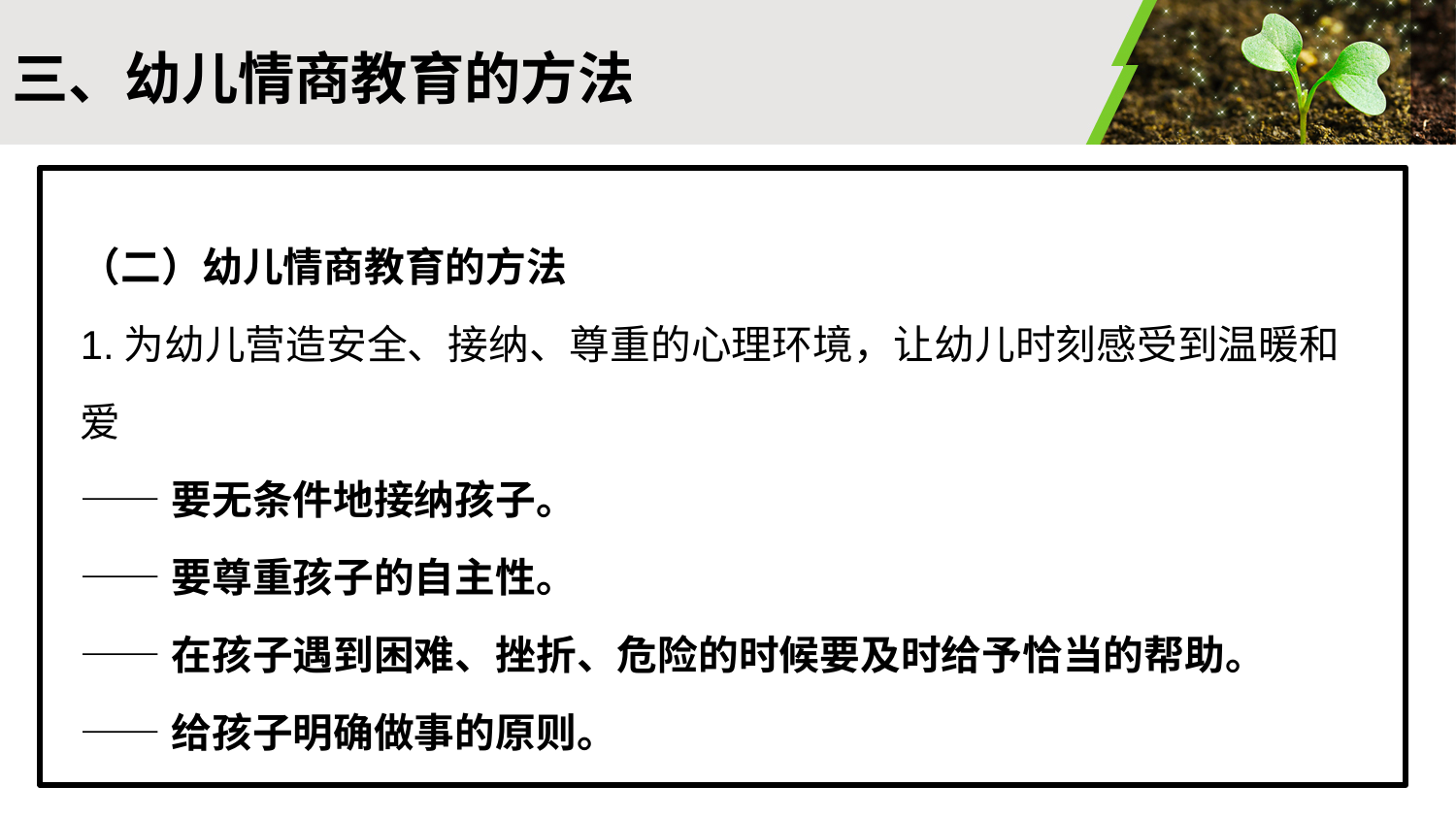

#
三、幼儿情商教育的方法

（二）幼儿情商教育的方法
1.为幼儿营造安全、接纳、尊重的心理环境，让幼儿时刻感受到温暖和爱
——要无条件地接纳孩子。
——要尊重孩子的自主性。
——在孩子遇到困难、挫折、危险的时候要及时给予恰当的帮助。
——给孩子明确做事的原则。